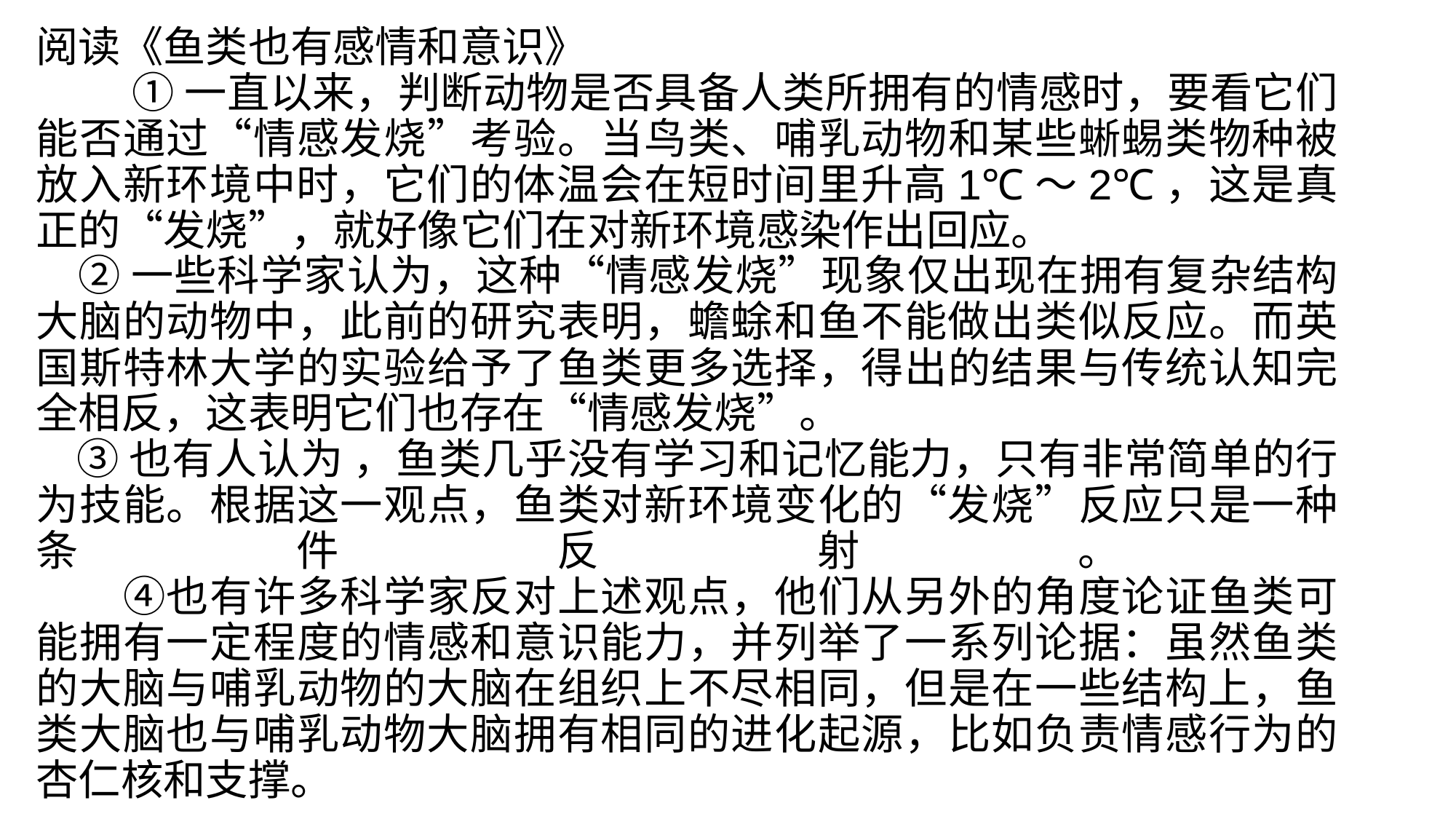

阅读《鱼类也有感情和意识》
               ①一直以来，判断动物是否具备人类所拥有的情感时，要看它们能否通过“情感发烧”考验。当鸟类、哺乳动物和某些蜥蜴类物种被放入新环境中时，它们的体温会在短时间里升高1℃～2℃，这是真正的“发烧”，就好像它们在对新环境感染作出回应。
    ②一些科学家认为，这种“情感发烧”现象仅出现在拥有复杂结构大脑的动物中，此前的研究表明，蟾蜍和鱼不能做出类似反应。而英国斯特林大学的实验给予了鱼类更多选择，得出的结果与传统认知完全相反，这表明它们也存在“情感发烧”。
    ③也有人认为 ，鱼类几乎没有学习和记忆能力，只有非常简单的行为技能。根据这一观点，鱼类对新环境变化的“发烧”反应只是一种条件反射。
　　④也有许多科学家反对上述观点，他们从另外的角度论证鱼类可能拥有一定程度的情感和意识能力，并列举了一系列论据：虽然鱼类的大脑与哺乳动物的大脑在组织上不尽相同，但是在一些结构上，鱼类大脑也与哺乳动物大脑拥有相同的进化起源，比如负责情感行为的杏仁核和支撑。